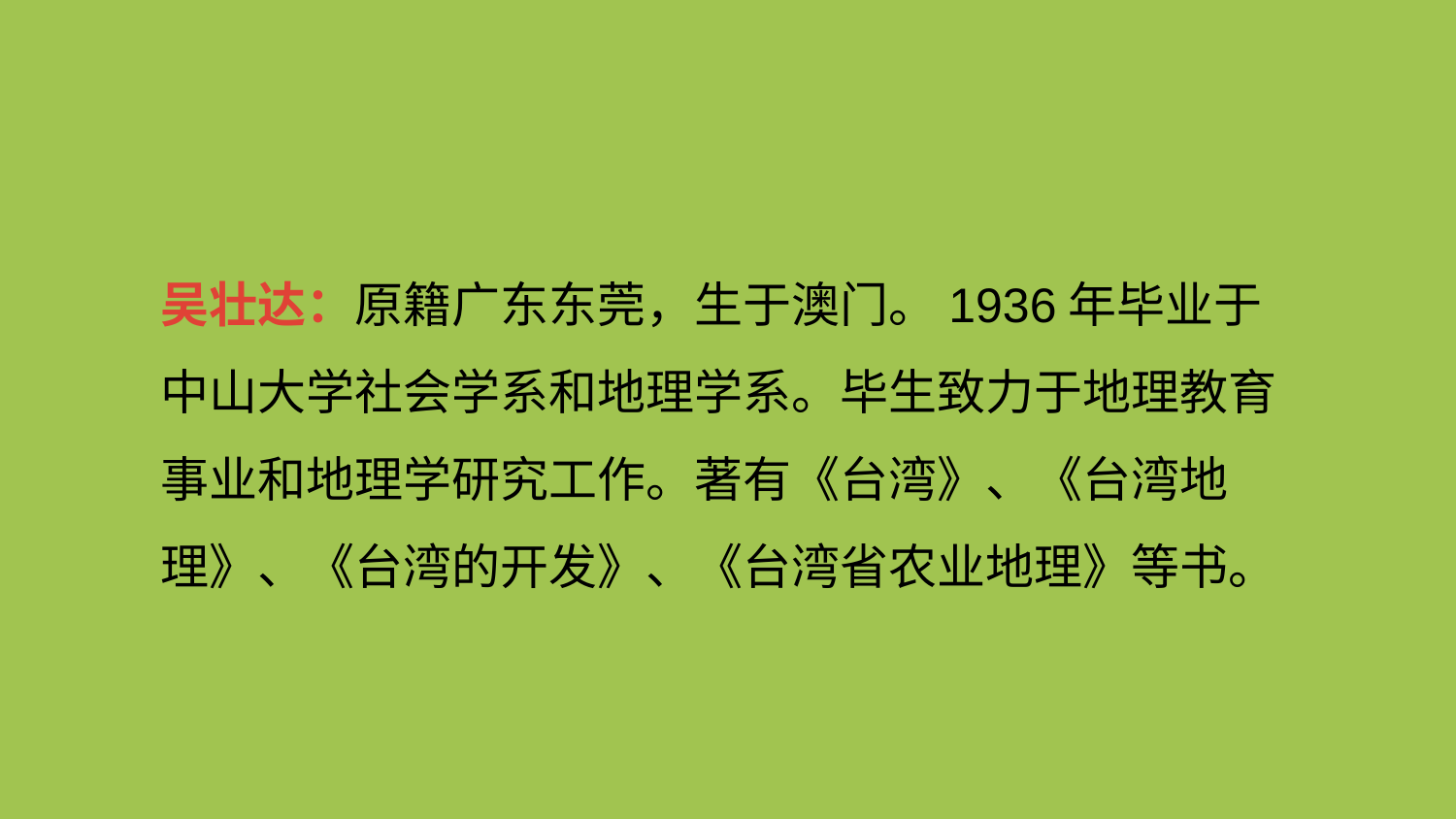

吴壮达：原籍广东东莞，生于澳门。1936年毕业于中山大学社会学系和地理学系。毕生致力于地理教育事业和地理学研究工作。著有《台湾》、《台湾地理》、《台湾的开发》、《台湾省农业地理》等书。